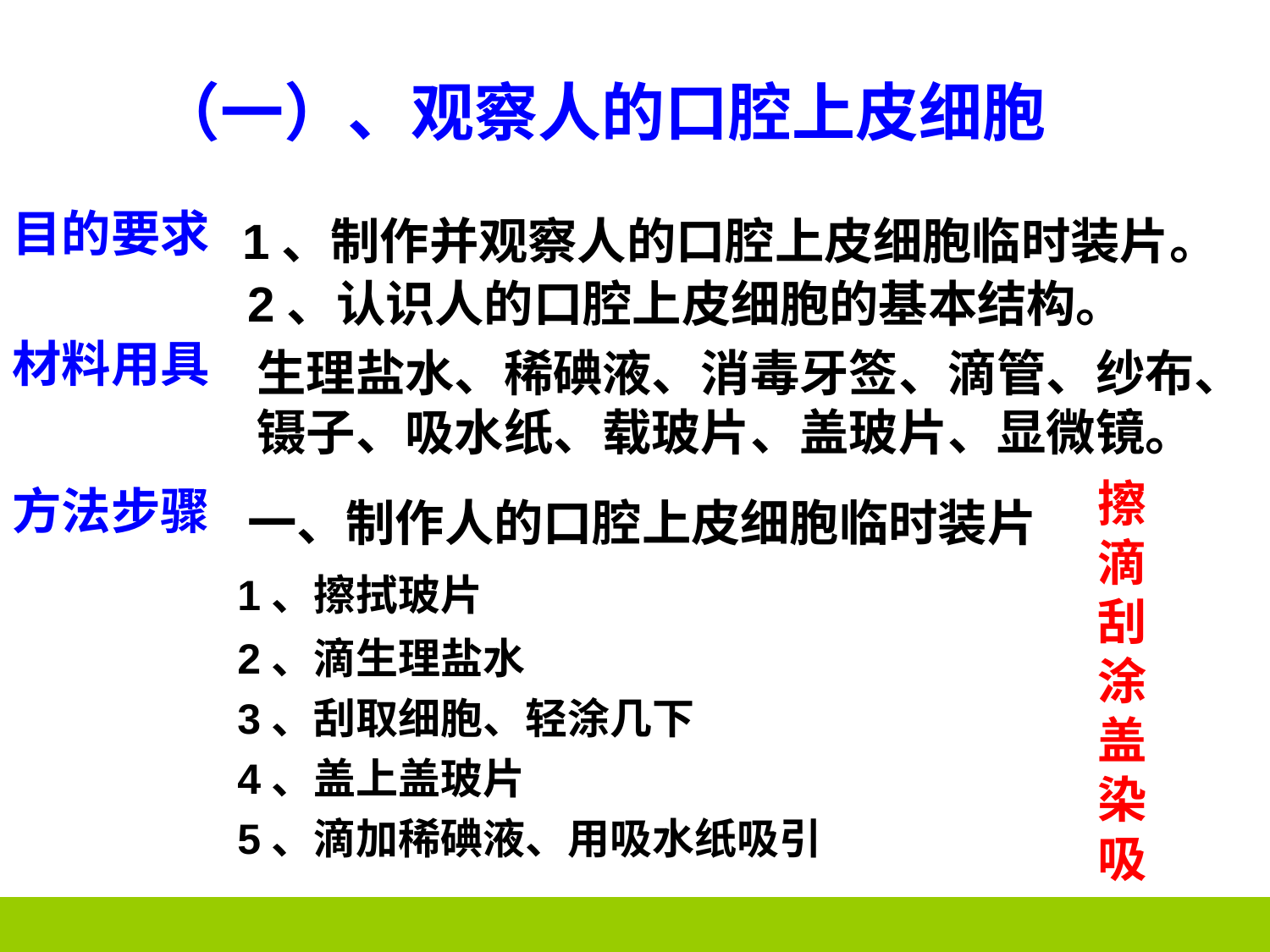

（一）、观察人的口腔上皮细胞
目的要求
1、制作并观察人的口腔上皮细胞临时装片。
2、认识人的口腔上皮细胞的基本结构。
材料用具
生理盐水、稀碘液、消毒牙签、滴管、纱布、镊子、吸水纸、载玻片、盖玻片、显微镜。
擦滴刮涂盖染吸
方法步骤
一、制作人的口腔上皮细胞临时装片
1、擦拭玻片
2、滴生理盐水
3、刮取细胞、轻涂几下
4、盖上盖玻片
5、滴加稀碘液、用吸水纸吸引